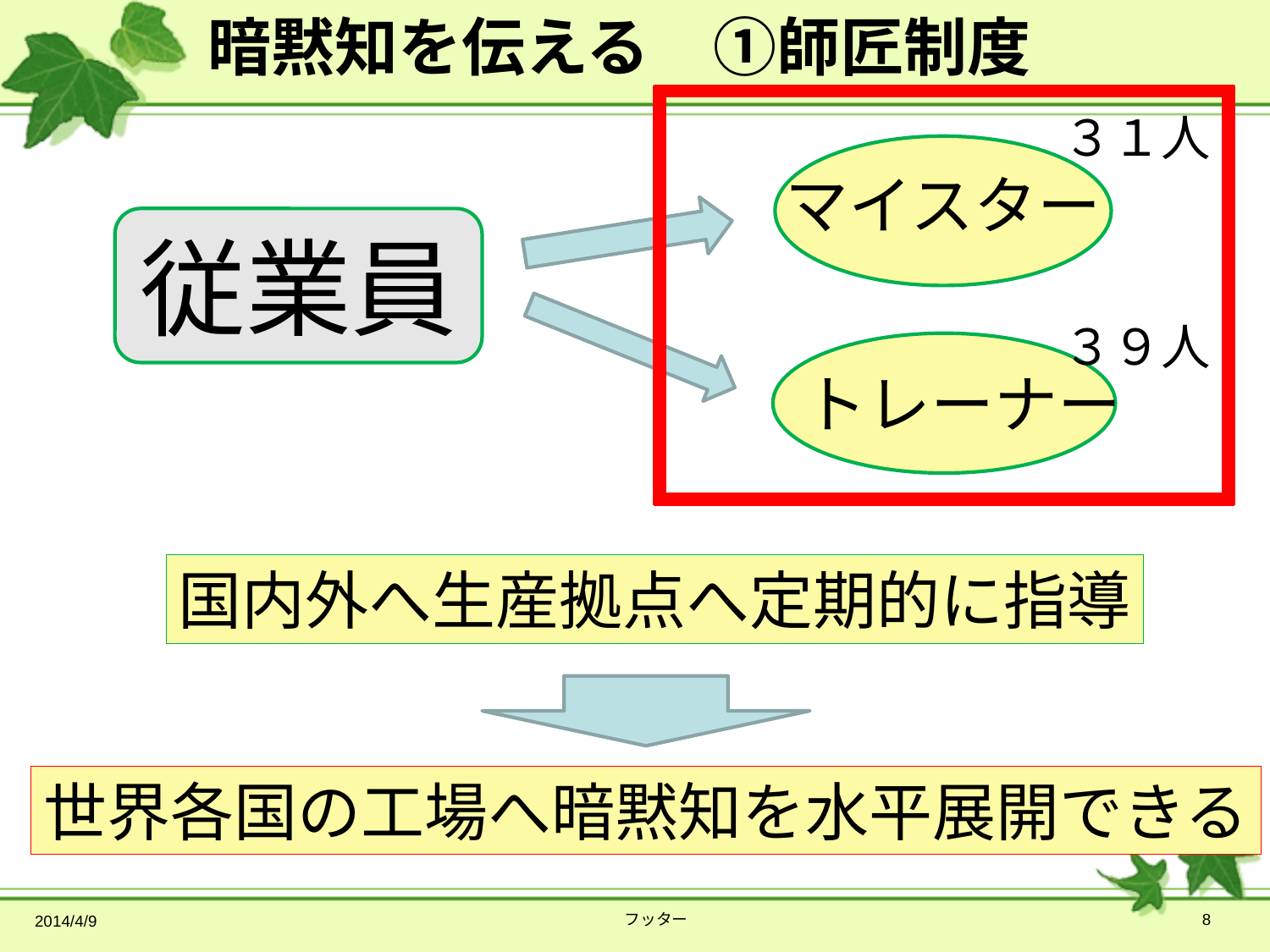

# 暗黙知を伝える　①師匠制度

３１人

マイスター

３９人

トレーナー
従業員
国内外へ生産拠点へ定期的に指導

世界各国の工場へ暗黙知を水平展開できる
2014/4/9
フッター
8